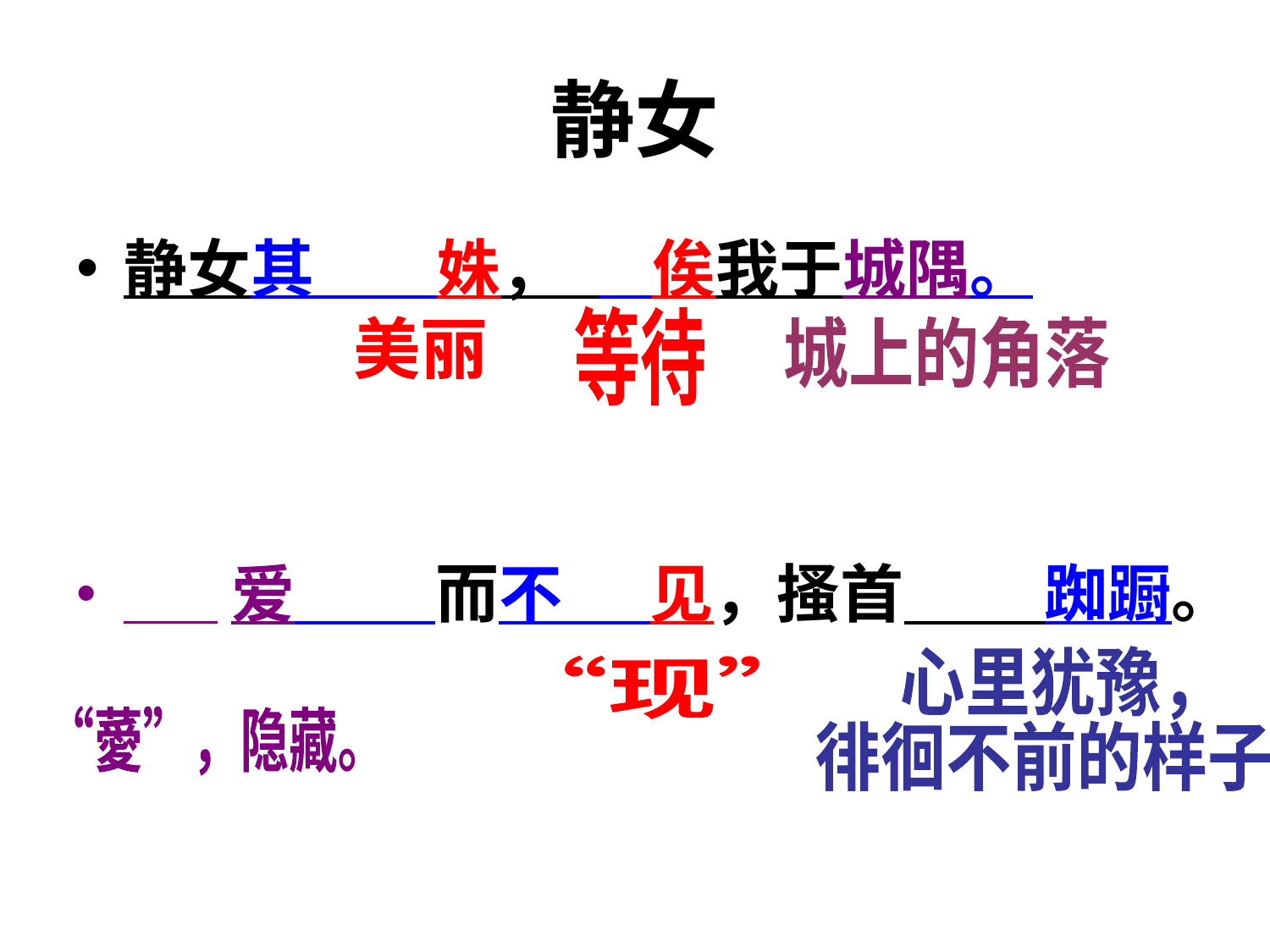

# 静女
静女其       姝，     俟我于城隅。

      爱        而不     见，搔首        踟蹰。
等待
美丽
城上的角落
心里犹豫，
徘徊不前的样子
“现”
“薆”，隐藏。